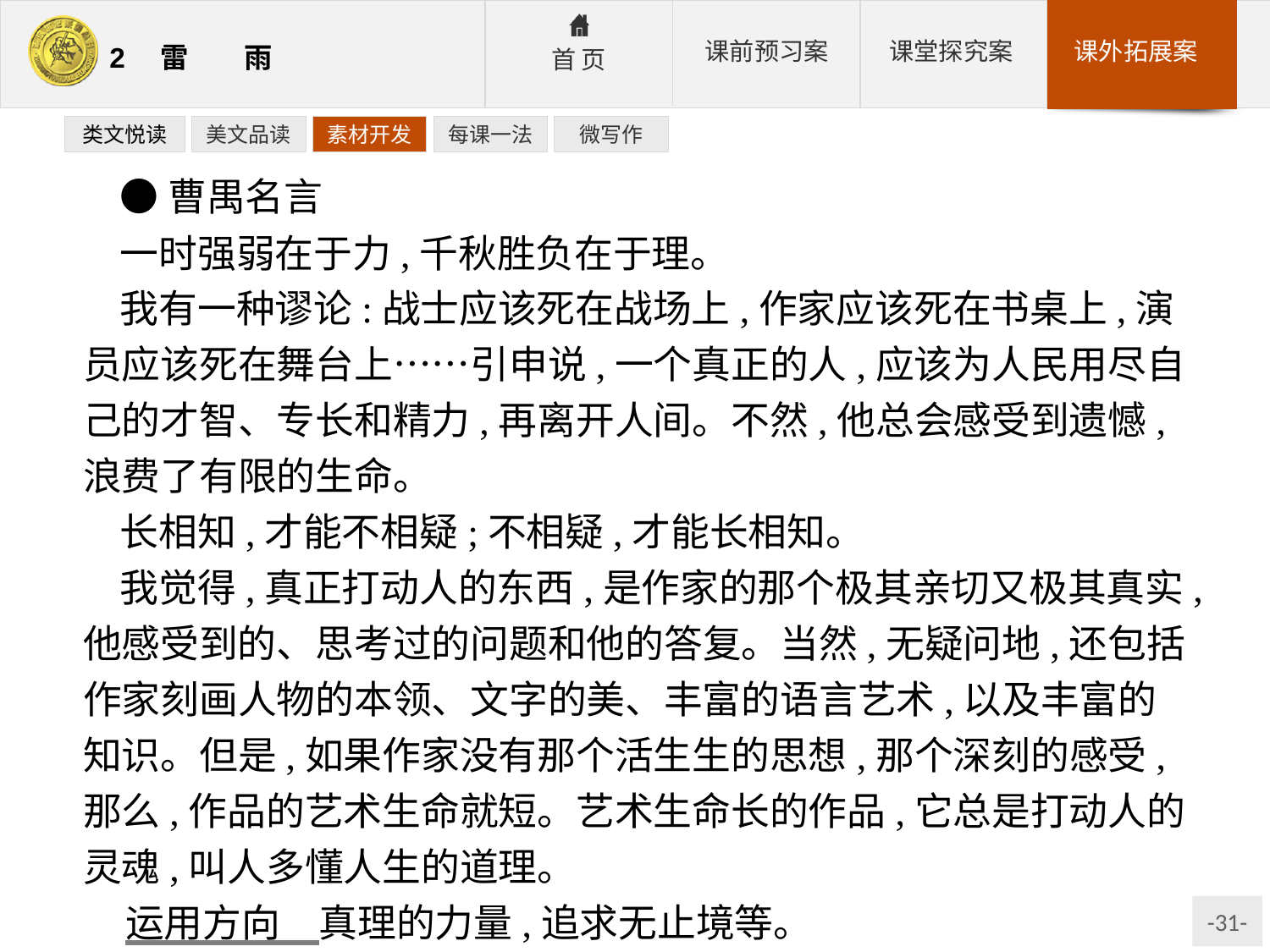

类文悦读
美文品读
素材开发
每课一法
微写作
●曹禺名言
一时强弱在于力,千秋胜负在于理。
我有一种谬论:战士应该死在战场上,作家应该死在书桌上,演员应该死在舞台上……引申说,一个真正的人,应该为人民用尽自己的才智、专长和精力,再离开人间。不然,他总会感受到遗憾,浪费了有限的生命。
长相知,才能不相疑;不相疑,才能长相知。
我觉得,真正打动人的东西,是作家的那个极其亲切又极其真实,他感受到的、思考过的问题和他的答复。当然,无疑问地,还包括作家刻画人物的本领、文字的美、丰富的语言艺术,以及丰富的知识。但是,如果作家没有那个活生生的思想,那个深刻的感受,那么,作品的艺术生命就短。艺术生命长的作品,它总是打动人的灵魂,叫人多懂人生的道理。
运用方向　真理的力量,追求无止境等。